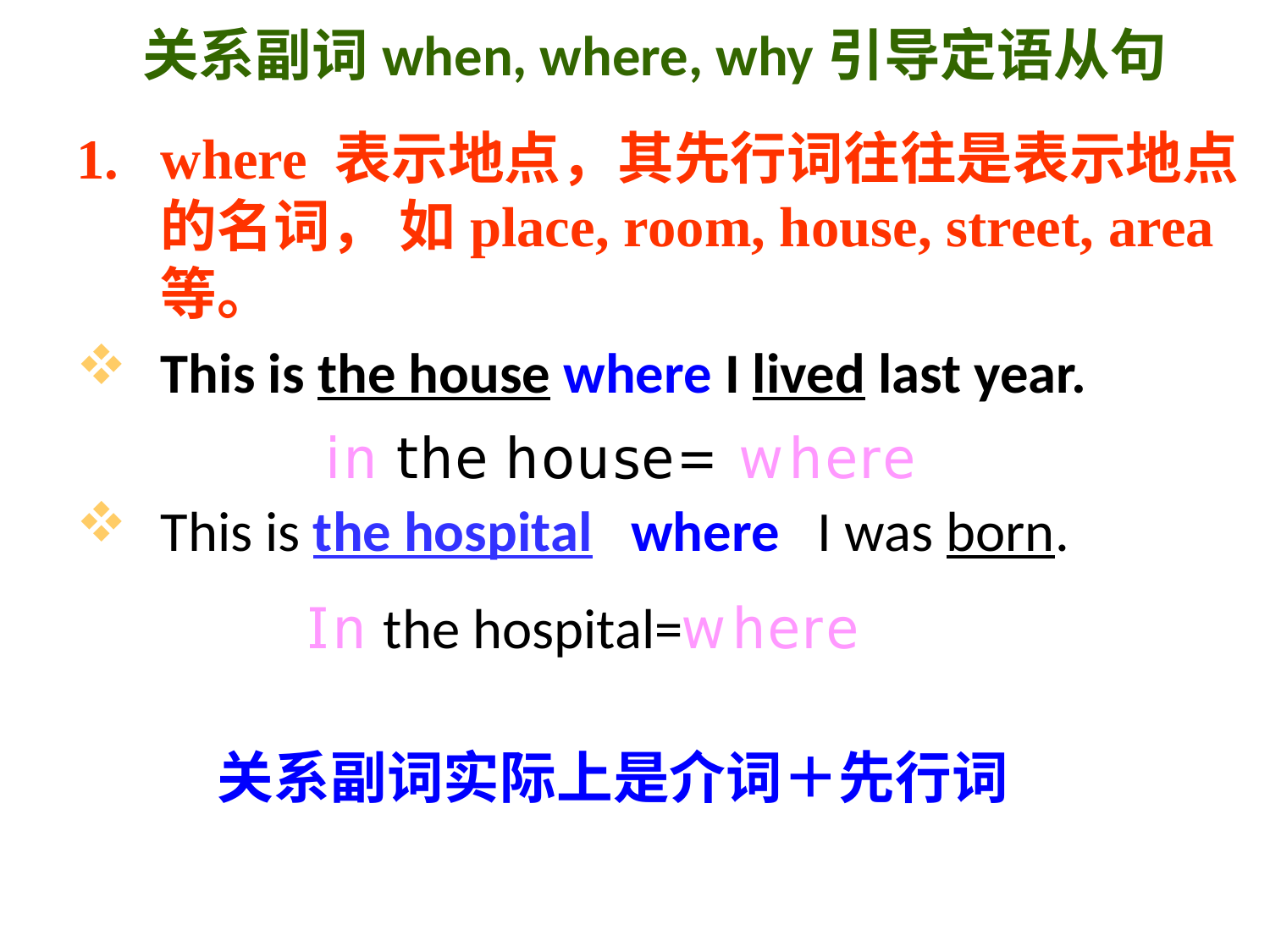

# 关系副词when, where, why引导定语从句
where 表示地点，其先行词往往是表示地点的名词， 如place, room, house, street, area等。
This is the house where I lived last year.

This is the hospital   where   I was born.

in the house= where
In the hospital=where
关系副词实际上是介词＋先行词